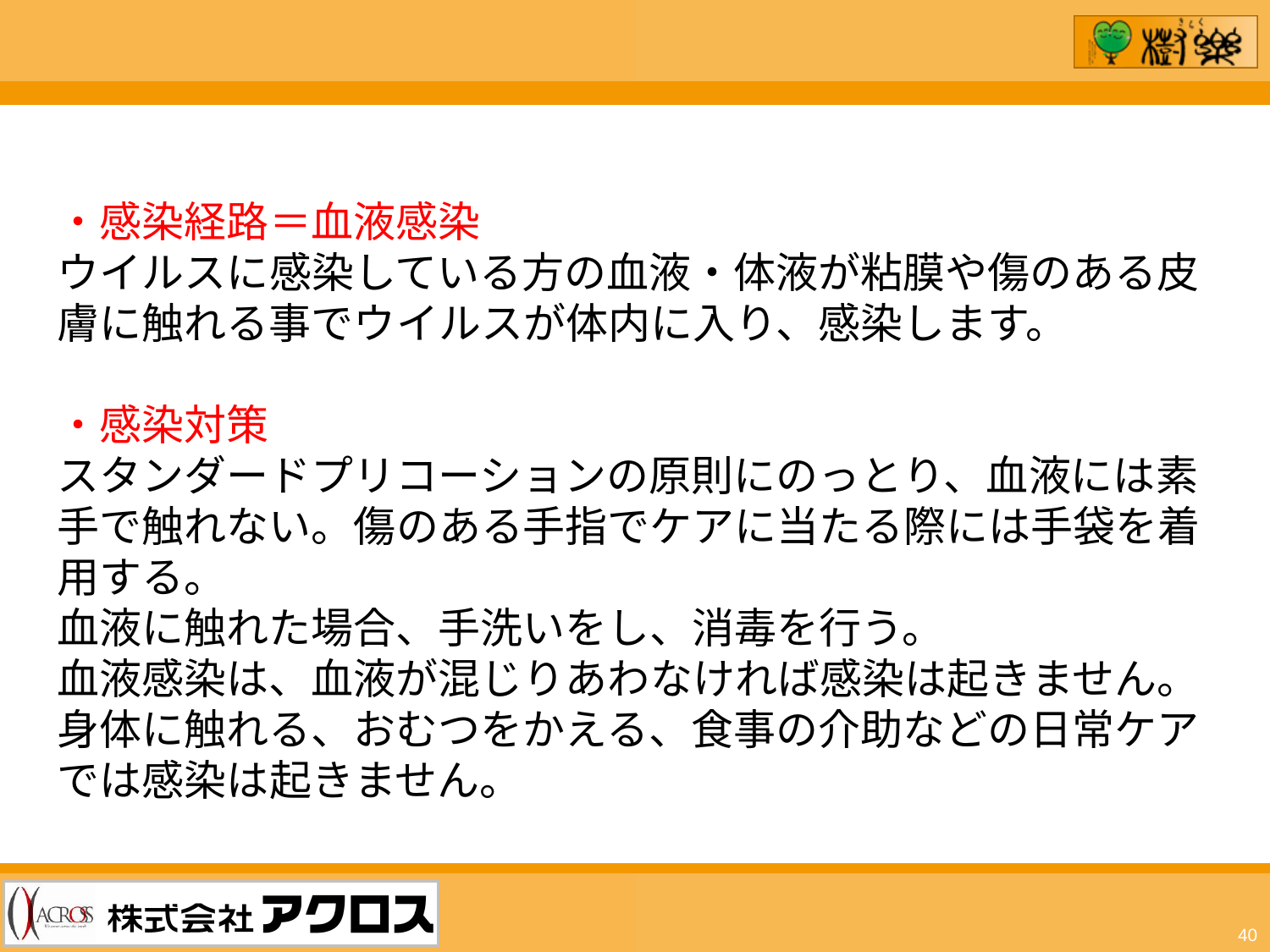

・感染経路＝血液感染
ウイルスに感染している方の血液・体液が粘膜や傷のある皮膚に触れる事でウイルスが体内に入り、感染します。

・感染対策
スタンダードプリコーションの原則にのっとり、血液には素手で触れない。傷のある手指でケアに当たる際には手袋を着用する。
血液に触れた場合、手洗いをし、消毒を行う。
血液感染は、血液が混じりあわなければ感染は起きません。
身体に触れる、おむつをかえる、食事の介助などの日常ケアでは感染は起きません。
40